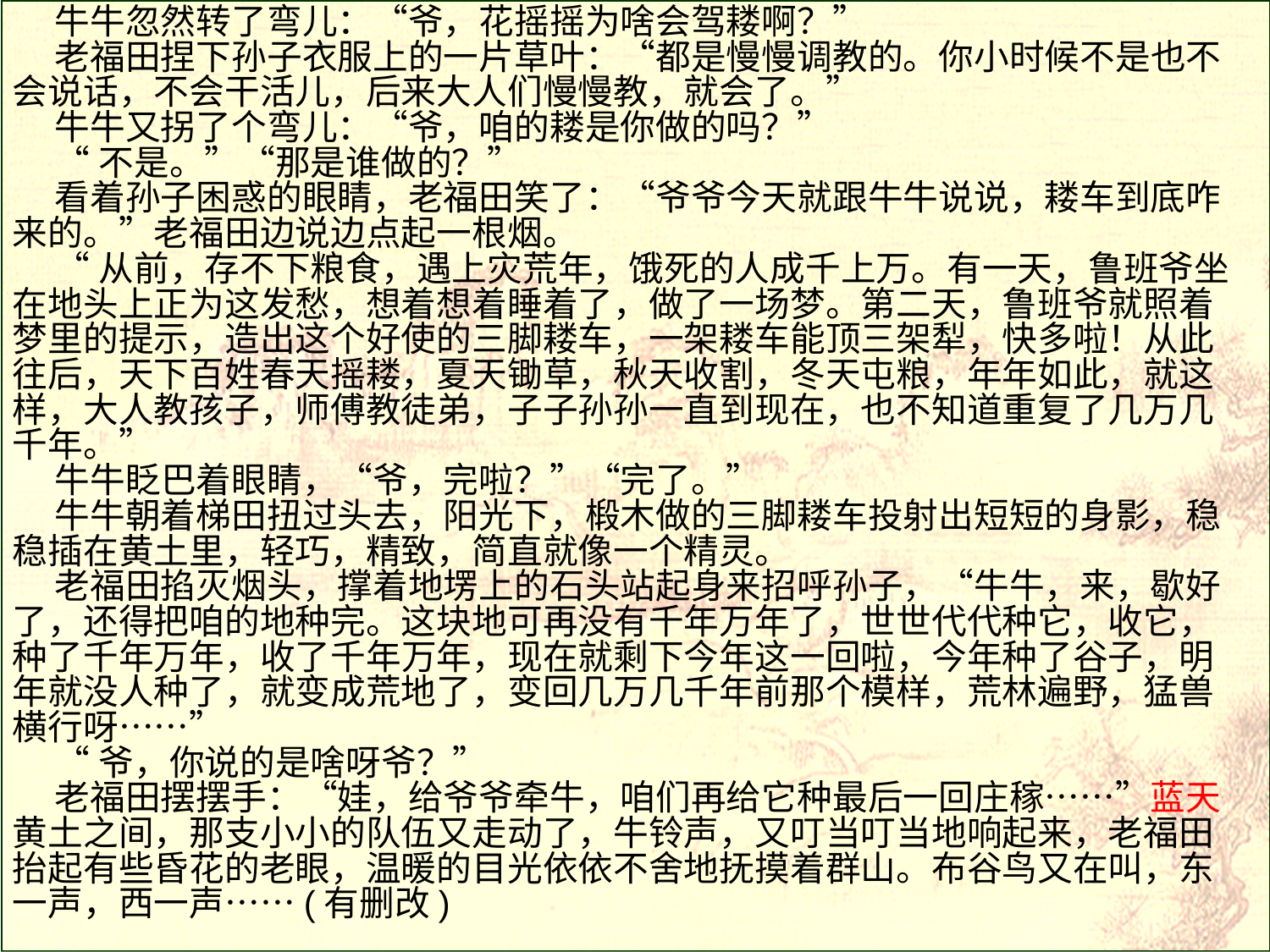

牛牛忽然转了弯儿：“爷，花摇摇为啥会驾耧啊？”
老福田捏下孙子衣服上的一片草叶：“都是慢慢调教的。你小时候不是也不会说话，不会干活儿，后来大人们慢慢教，就会了。”
牛牛又拐了个弯儿：“爷，咱的耧是你做的吗？”
“不是。”“那是谁做的？”
看着孙子困惑的眼睛，老福田笑了：“爷爷今天就跟牛牛说说，耧车到底咋来的。”老福田边说边点起一根烟。
“从前，存不下粮食，遇上灾荒年，饿死的人成千上万。有一天，鲁班爷坐在地头上正为这发愁，想着想着睡着了，做了一场梦。第二天，鲁班爷就照着梦里的提示，造出这个好使的三脚耧车，一架耧车能顶三架犁，快多啦！从此往后，天下百姓春天摇耧，夏天锄草，秋天收割，冬天屯粮，年年如此，就这样，大人教孩子，师傅教徒弟，子子孙孙一直到现在，也不知道重复了几万几千年。”
牛牛眨巴着眼睛，“爷，完啦？”“完了。”
牛牛朝着梯田扭过头去，阳光下，椴木做的三脚耧车投射出短短的身影，稳稳插在黄土里，轻巧，精致，简直就像一个精灵。
老福田掐灭烟头，撑着地塄上的石头站起身来招呼孙子，“牛牛，来，歇好了，还得把咱的地种完。这块地可再没有千年万年了，世世代代种它，收它，种了千年万年，收了千年万年，现在就剩下今年这一回啦，今年种了谷子，明年就没人种了，就变成荒地了，变回几万几千年前那个模样，荒林遍野，猛兽横行呀……”
“爷，你说的是啥呀爷？”
老福田摆摆手：“娃，给爷爷牵牛，咱们再给它种最后一回庄稼……”蓝天黄土之间，那支小小的队伍又走动了，牛铃声，又叮当叮当地响起来，老福田抬起有些昏花的老眼，温暖的目光依依不舍地抚摸着群山。布谷鸟又在叫，东一声，西一声……(有删改)